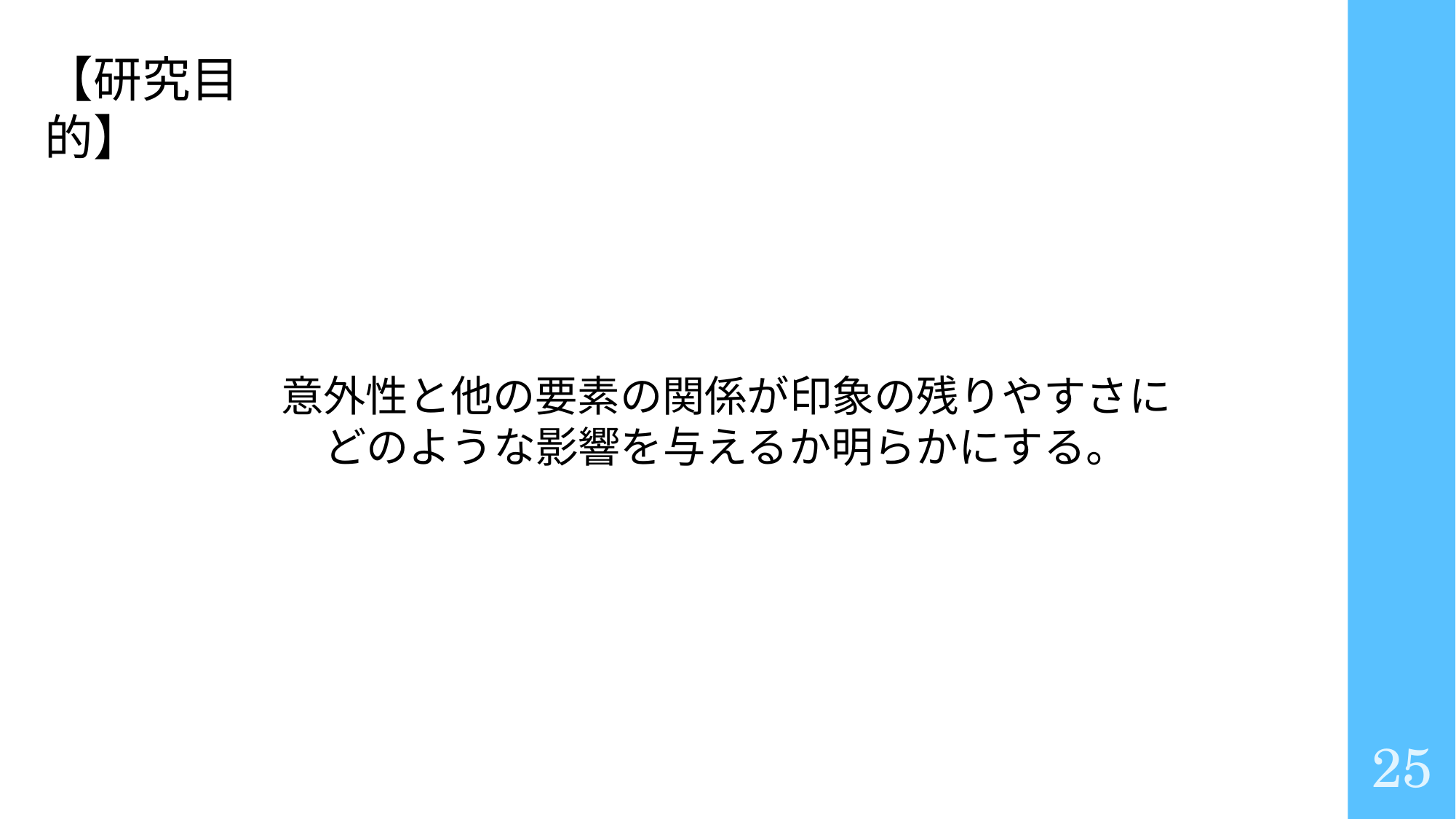

【研究目的】
意外性と他の要素の関係が印象の残りやすさに
どのような影響を与えるか明らかにする。
25